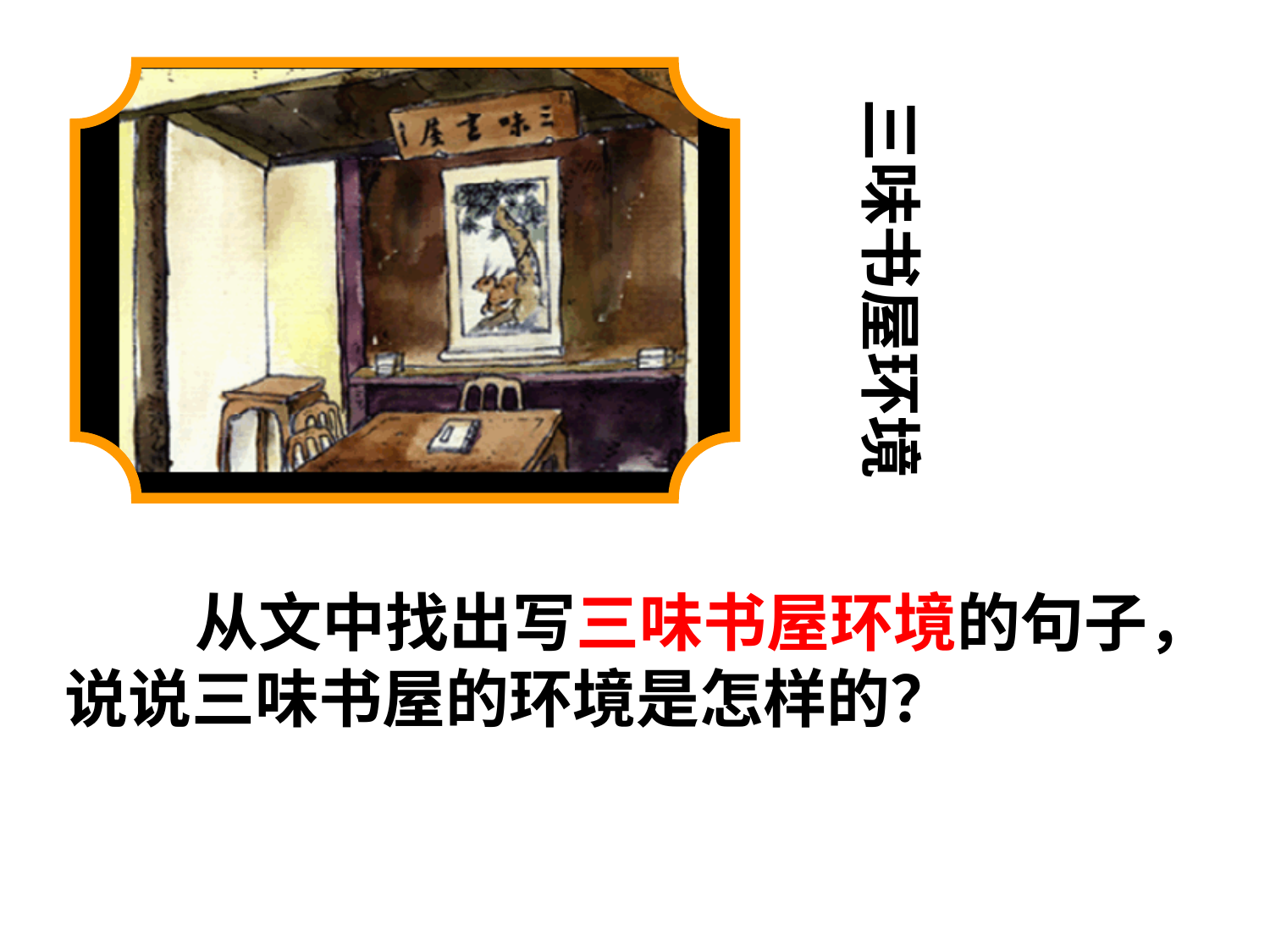

三味书屋环境
        从文中找出写三味书屋环境的句子，说说三味书屋的环境是怎样的？